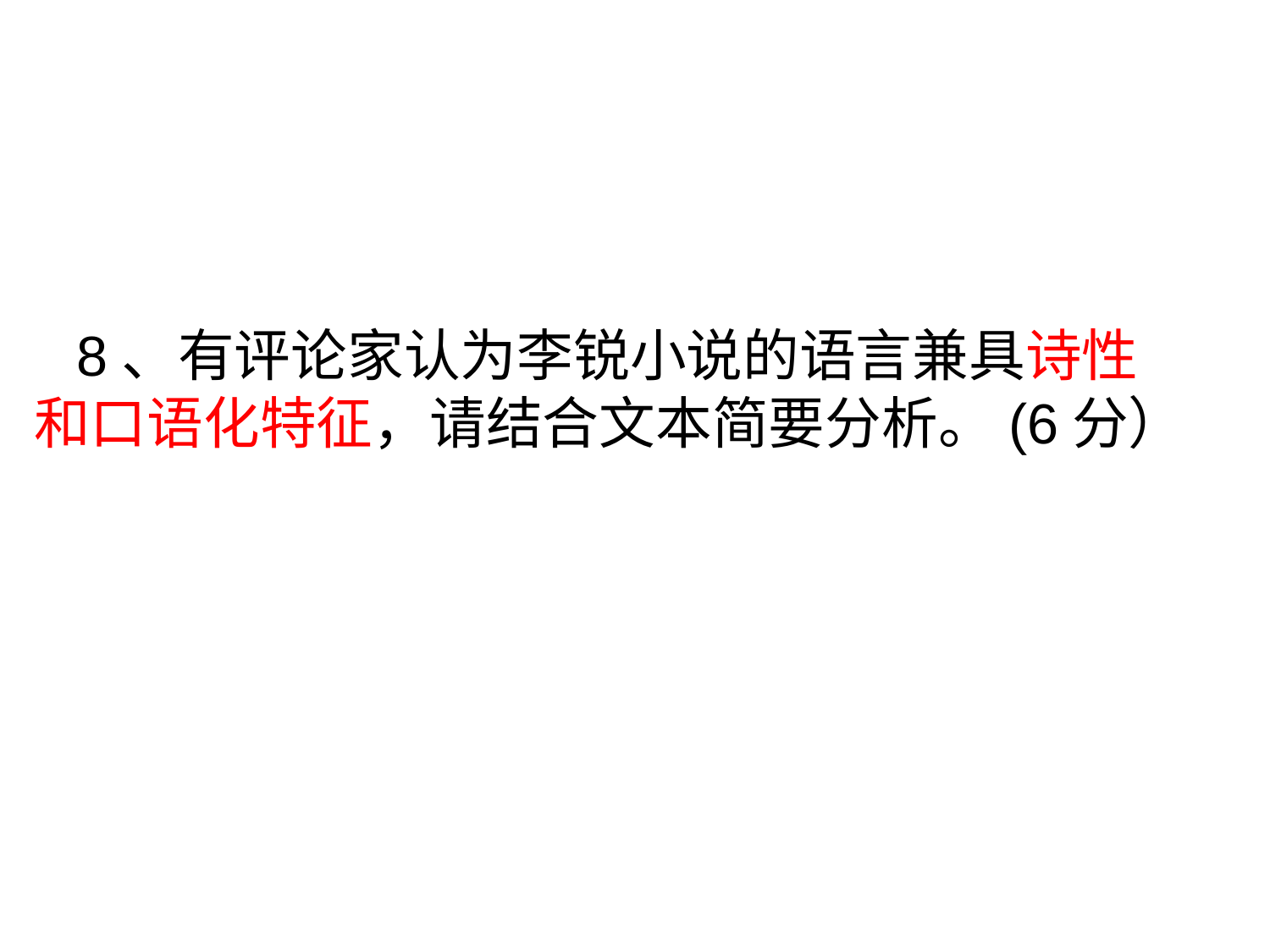

8、有评论家认为李锐小说的语言兼具诗性和口语化特征，请结合文本简要分析。(6分）